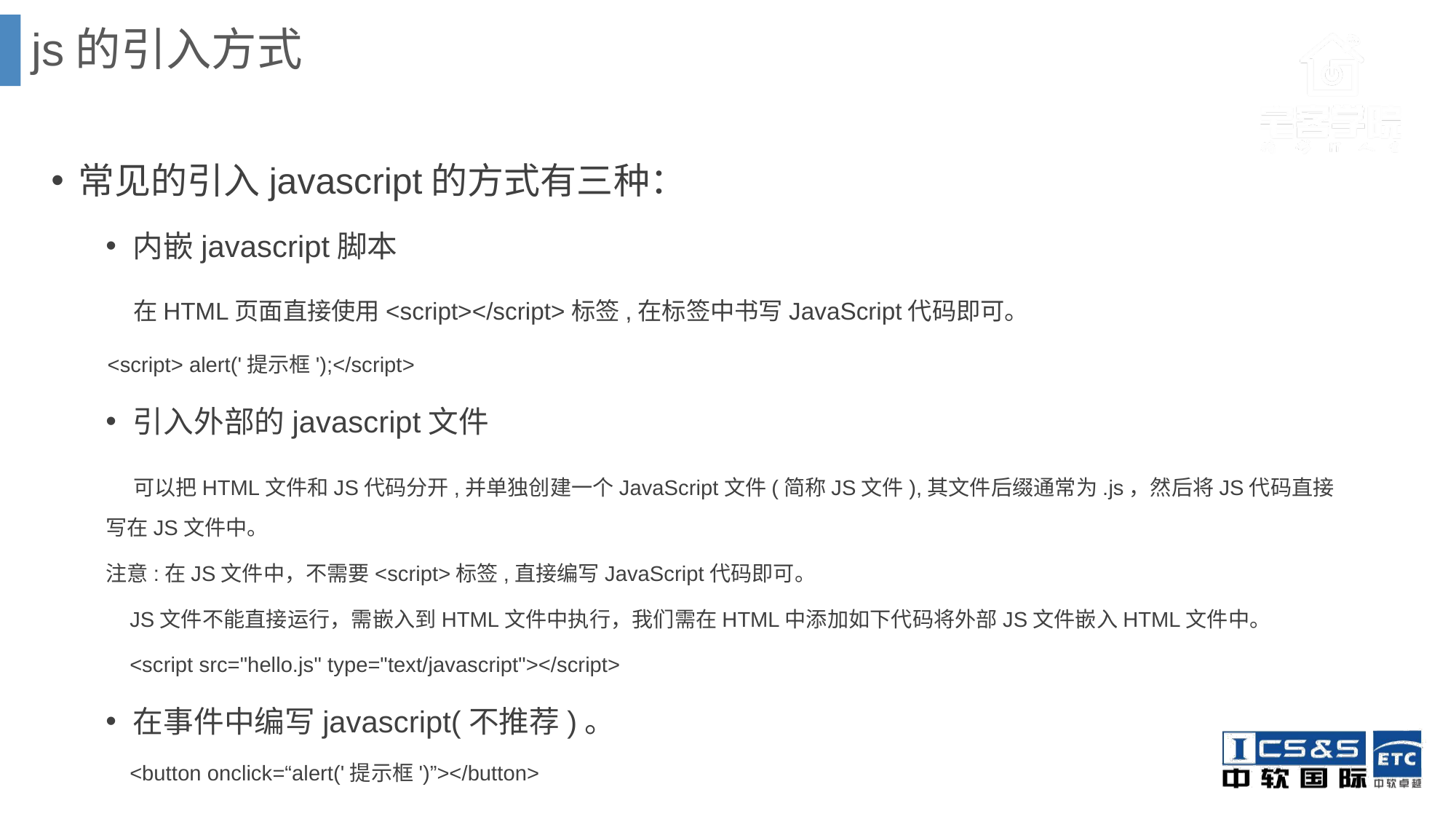

js的引入方式
常见的引入javascript的方式有三种：
内嵌javascript脚本
   在HTML页面直接使用<script></script>标签,在标签中书写JavaScript代码即可。
         <script> alert('提示框');</script>
引入外部的javascript文件
   可以把HTML文件和JS代码分开,并单独创建一个JavaScript文件(简称JS文件),其文件后缀通常为.js，然后将JS代码直接写在JS文件中。
注意:在JS文件中，不需要<script>标签,直接编写JavaScript代码即可。
    JS文件不能直接运行，需嵌入到HTML文件中执行，我们需在HTML中添加如下代码将外部JS文件嵌入HTML文件中。
    <script src="hello.js" type="text/javascript"></script>
在事件中编写javascript(不推荐)。
    <button onclick=“alert('提示框')”></button>